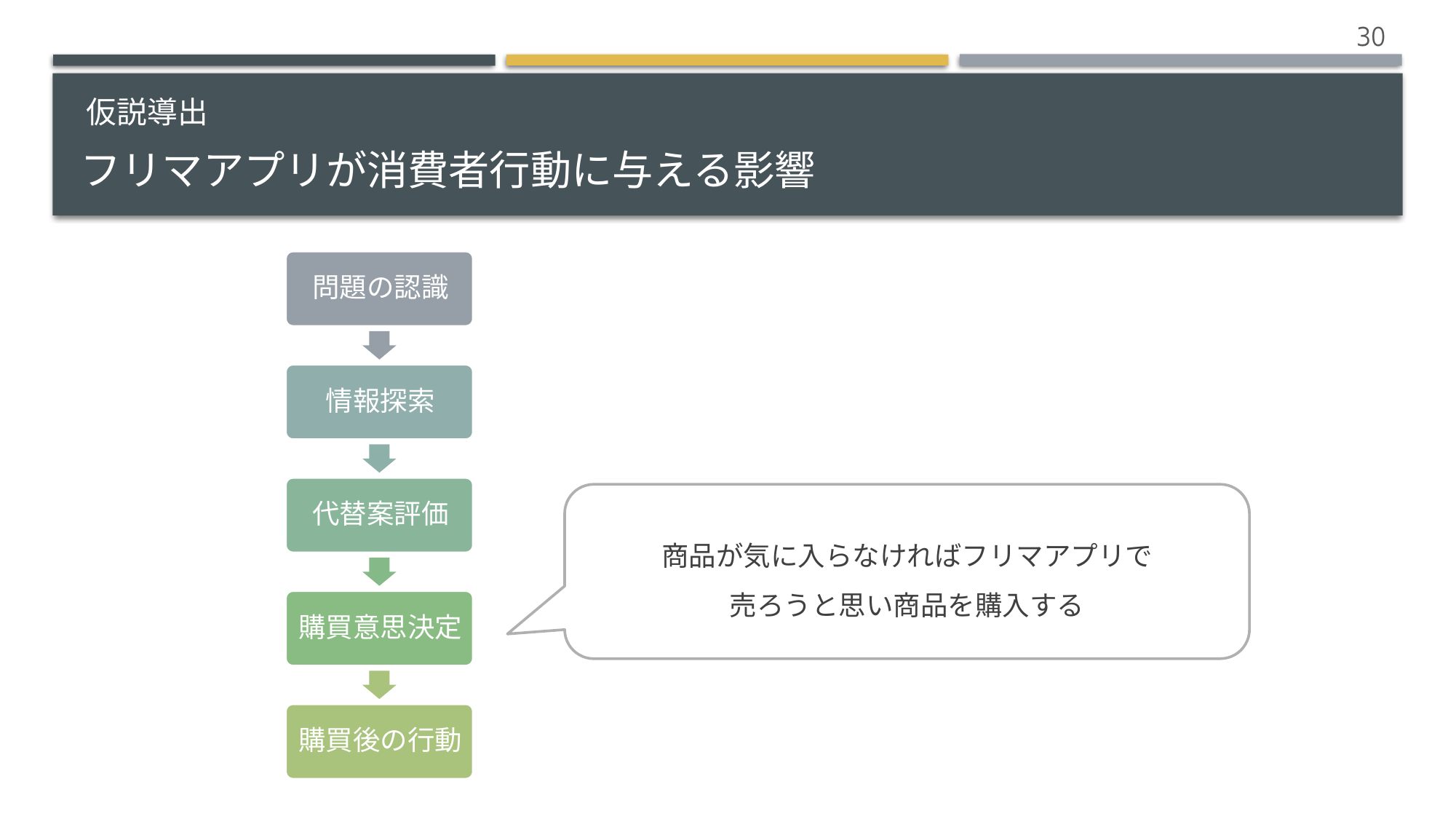

30
仮説導出
# フリマアプリが消費者行動に与える影響
問題の認識

情報探索

代替案評価

購買意思決定

購買後の行動
商品が気に入らなければフリマアプリで
売ろうと思い商品を購入する